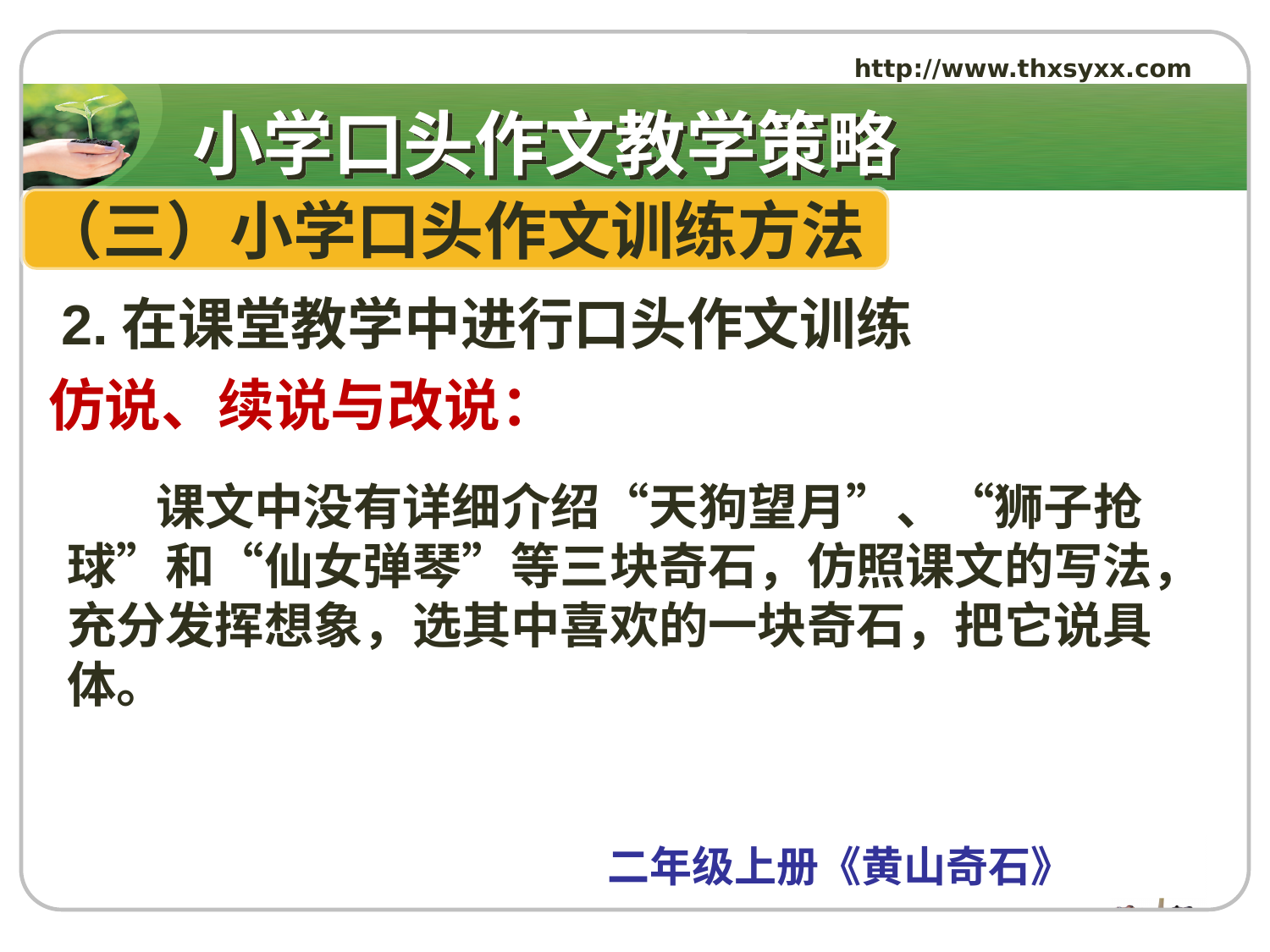

http://www.thxsyxx.com
# 小学口头作文教学策略
（三）小学口头作文训练方法
 2.在课堂教学中进行口头作文训练
仿说、续说与改说：
       课文中没有详细介绍“天狗望月”、“狮子抢球”和“仙女弹琴”等三块奇石，仿照课文的写法，充分发挥想象，选其中喜欢的一块奇石，把它说具体。
 二年级上册《黄山奇石》